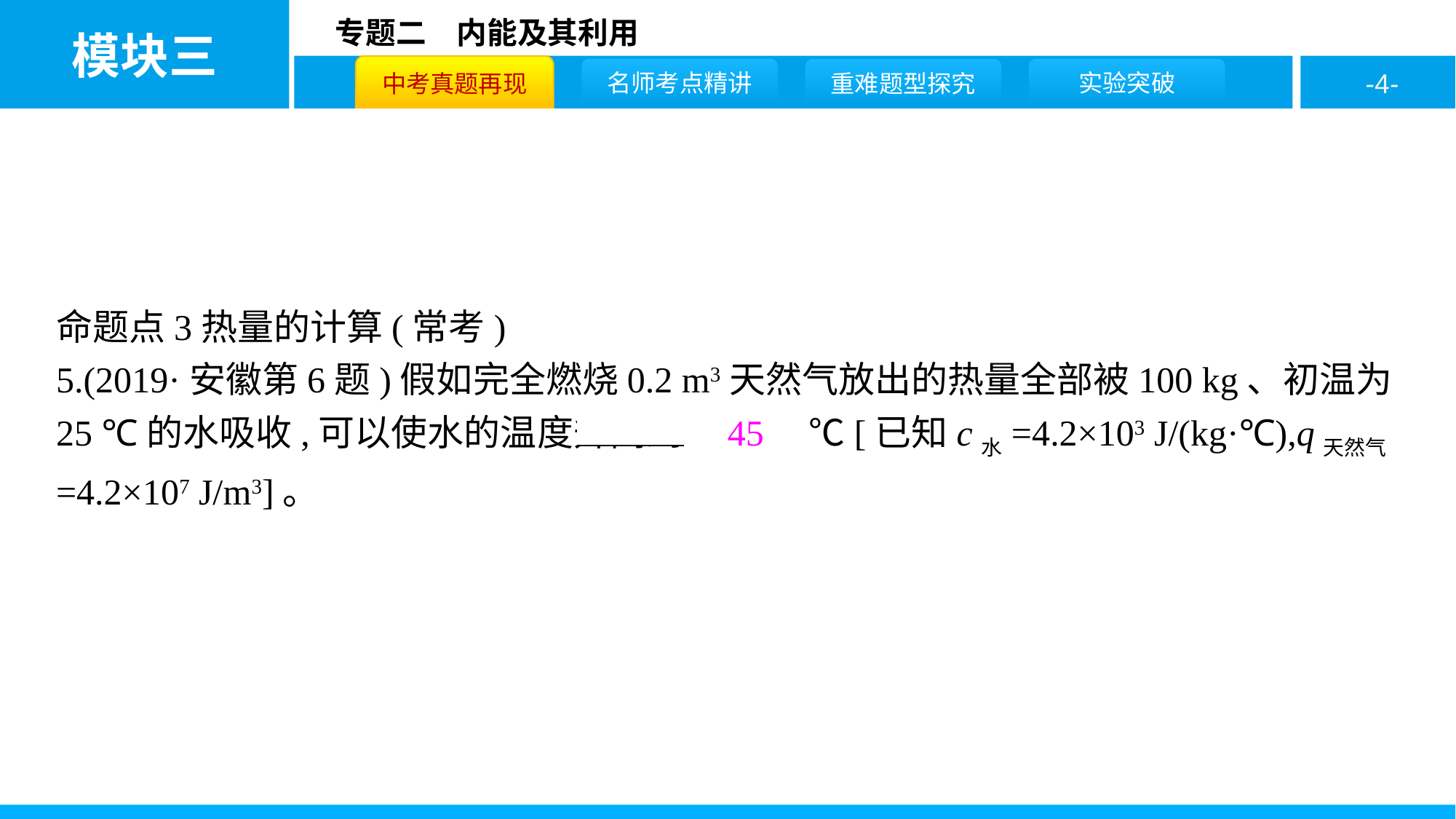

命题点3热量的计算(常考)
5.(2019·安徽第6题)假如完全燃烧0.2 m3天然气放出的热量全部被100 kg、初温为25 ℃的水吸收,可以使水的温度升高到　45　℃[已知c水=4.2×103 J/(kg·℃),q天然气=4.2×107 J/m3]。